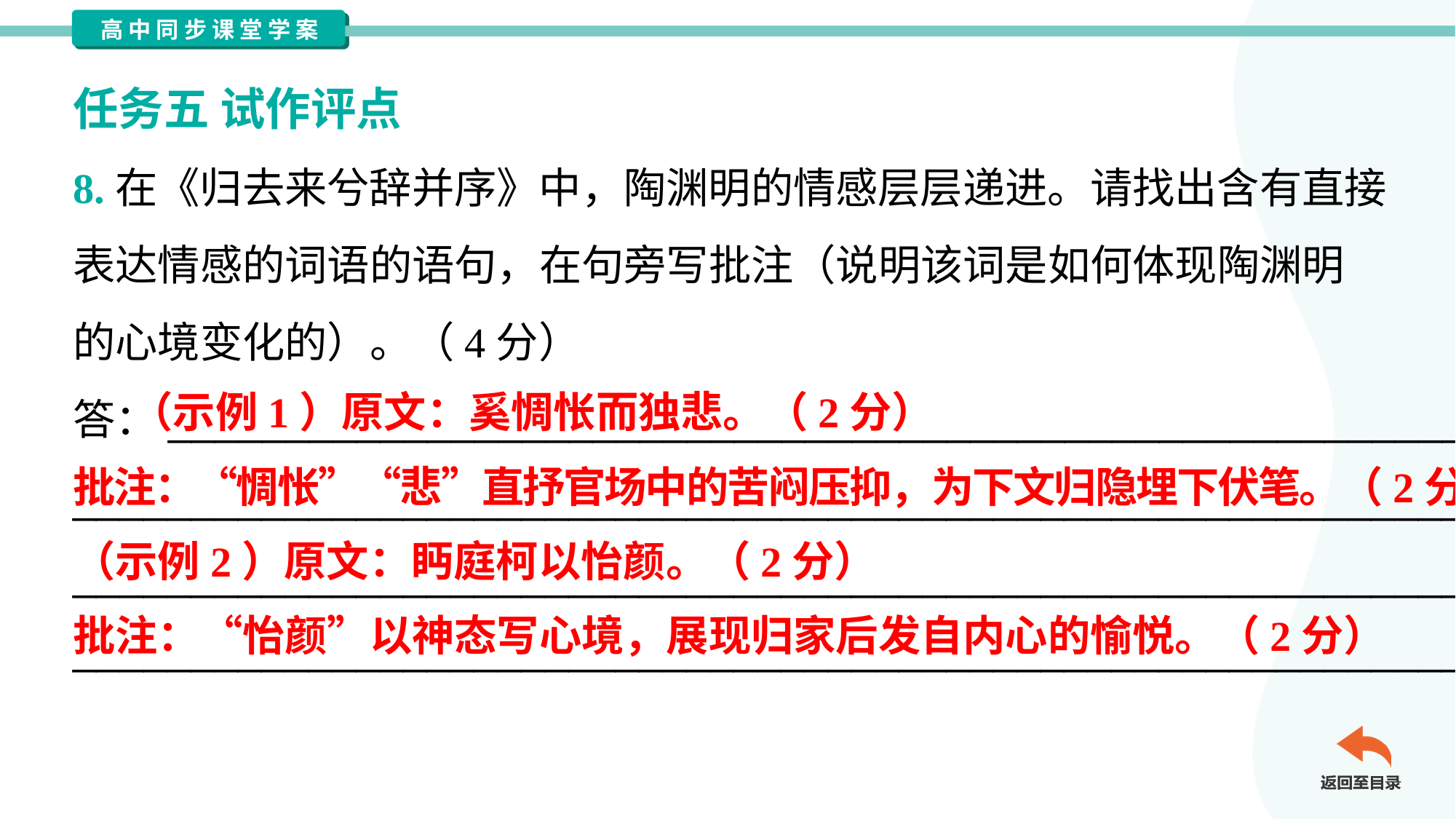

任务五 试作评点
8.在《归去来兮辞并序》中，陶渊明的情感层层递进。请找出含有直接
表达情感的词语的语句，在句旁写批注（说明该词是如何体现陶渊明
的心境变化的）。（4分）
答：_________________________________________________________
_____________________________________________________________
_____________________________________________________________
_____________________________________________________________
     （示例1）原文：奚惆怅而独悲。（2分）
批注：“惆怅”“悲”直抒官场中的苦闷压抑，为下文归隐埋下伏笔。（2分）
（示例2）原文：眄庭柯以怡颜。（2分）
批注：“怡颜”以神态写心境，展现归家后发自内心的愉悦。（2分）